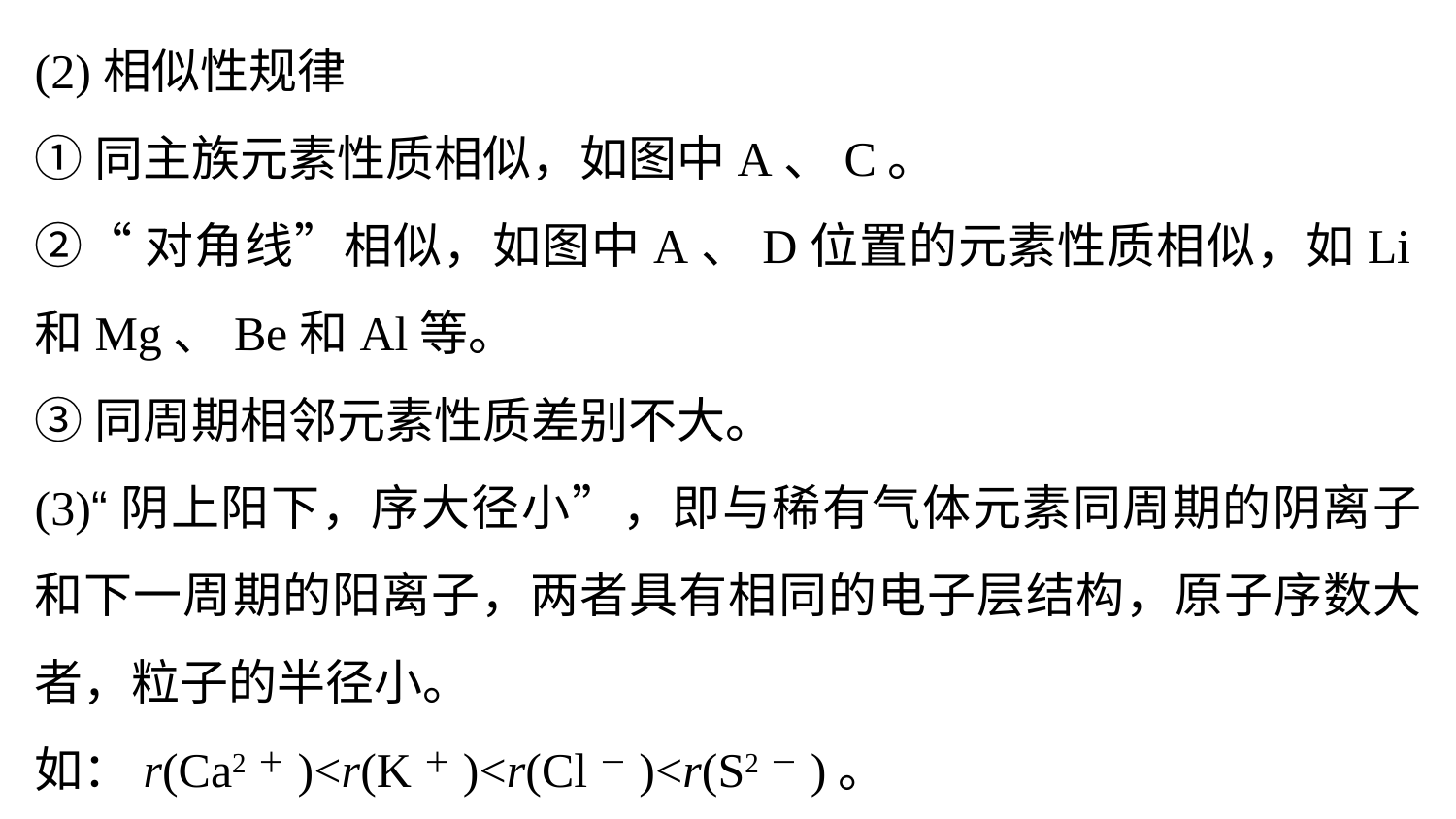

(2)相似性规律
①同主族元素性质相似，如图中A、C。
②“对角线”相似，如图中A、D位置的元素性质相似，如Li和Mg、Be和Al等。
③同周期相邻元素性质差别不大。
(3)“阴上阳下，序大径小”，即与稀有气体元素同周期的阴离子和下一周期的阳离子，两者具有相同的电子层结构，原子序数大者，粒子的半径小。
如：r(Ca2＋)<r(K＋)<r(Cl－)<r(S2－)。